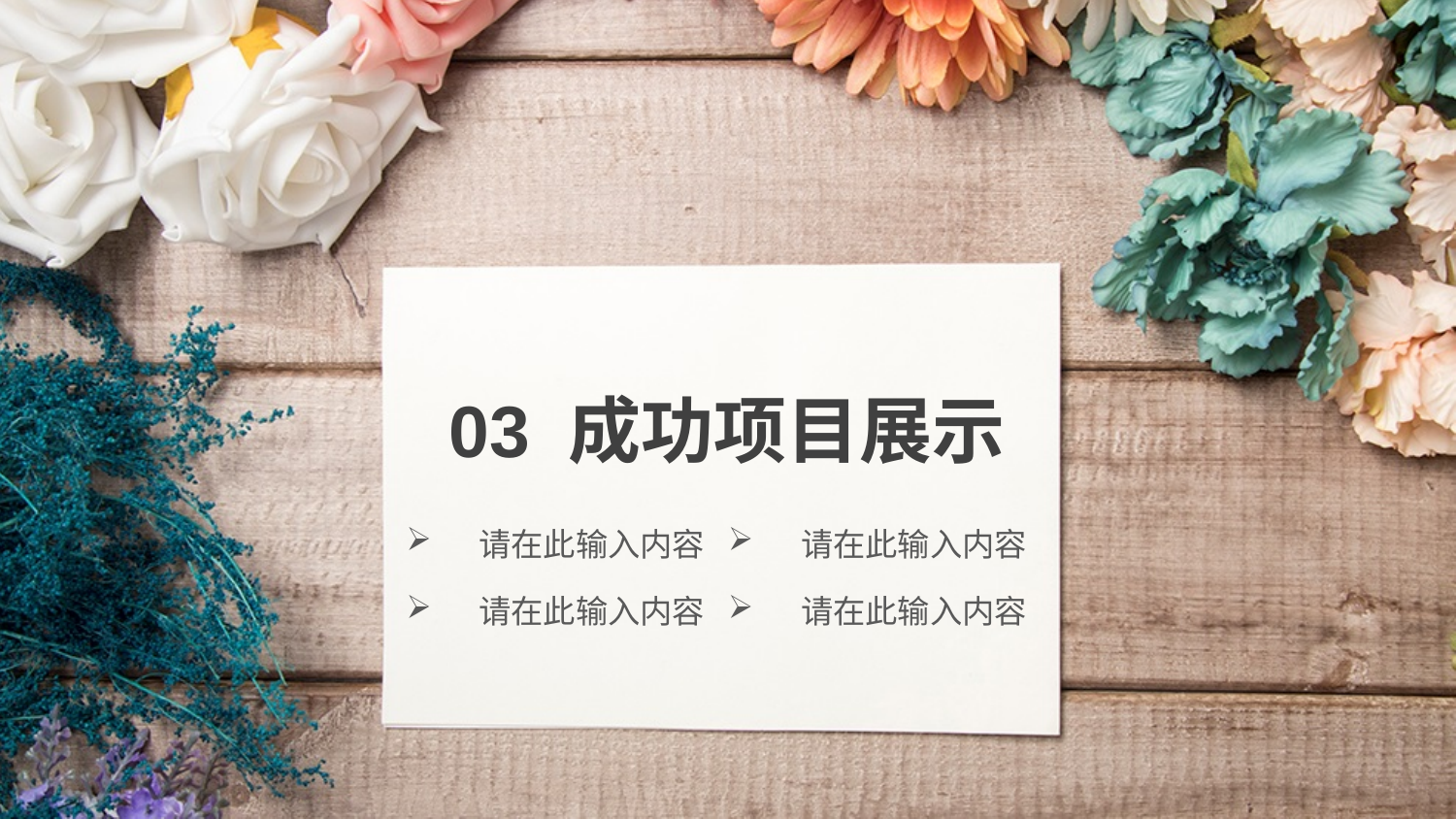

03 成功项目展示
请在此输入内容
请在此输入内容
请在此输入内容
请在此输入内容